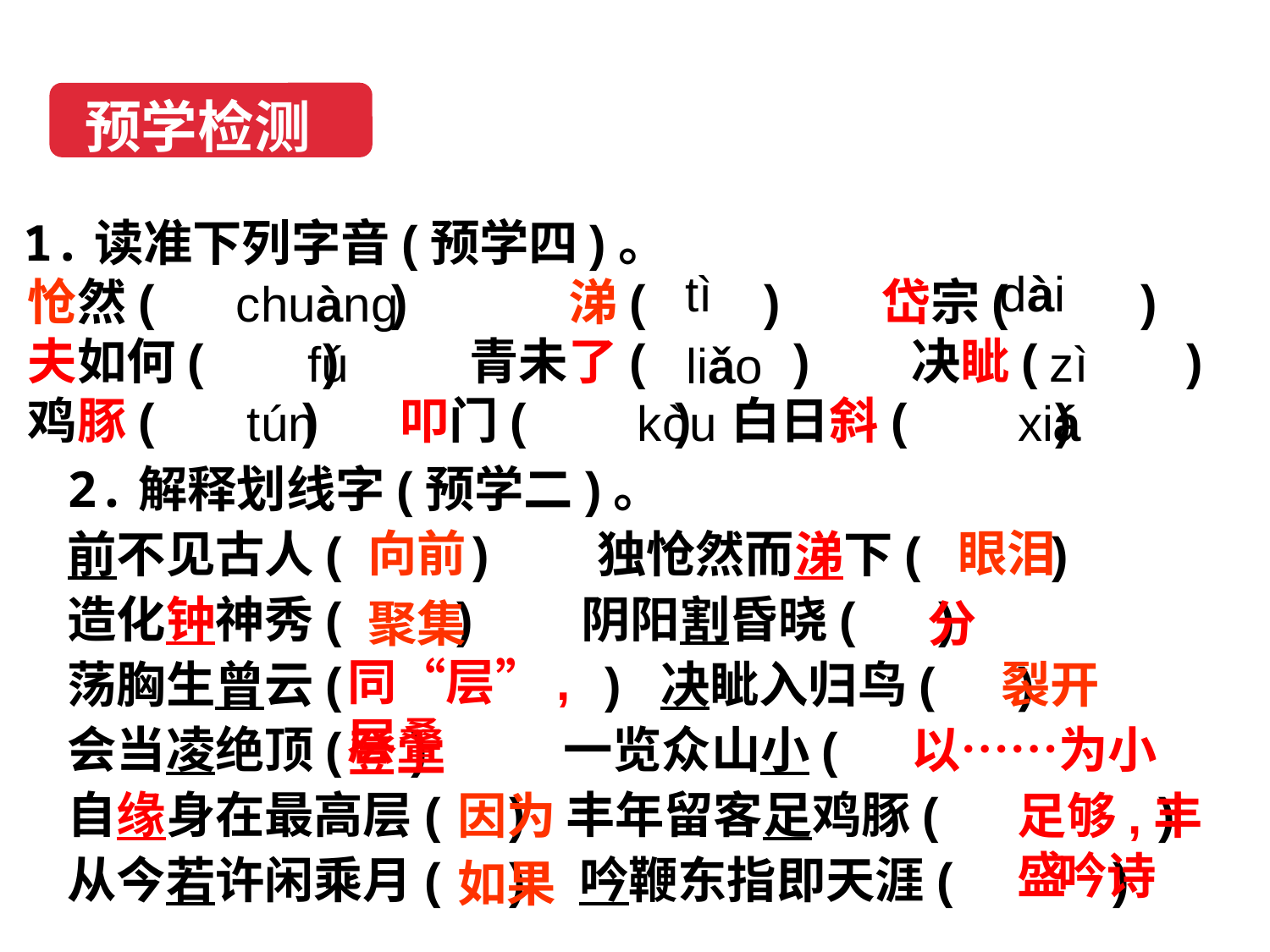

预学检测
 1.读准下列字音(预学四)。
  怆然(        )     涕(    )   岱宗(     )
  夫如何(    )    青未了(     )   决眦(     )
  鸡豚(     )     叩门(     )  白日斜(     )
dài
tì
chuàng
fú
zì
liǎo
kòu
xiá
tún
2.解释划线字(预学二)。
前不见古人(      )       独怆然而涕下(      )
造化钟神秀(      )       阴阳割昏晓(      )
荡胸生曾云(           )  决眦入归鸟(      )
会当凌绝顶(     )         一览众山小(           )
自缘身在最高层(     )  丰年留客足鸡豚(         )
从今若许闲乘月(     )   吟鞭东指即天涯(       )

向前
眼泪
聚集
分
同“层”,层叠
裂开
以……为小
登上
因为
足够,丰盛
吟诗
如果